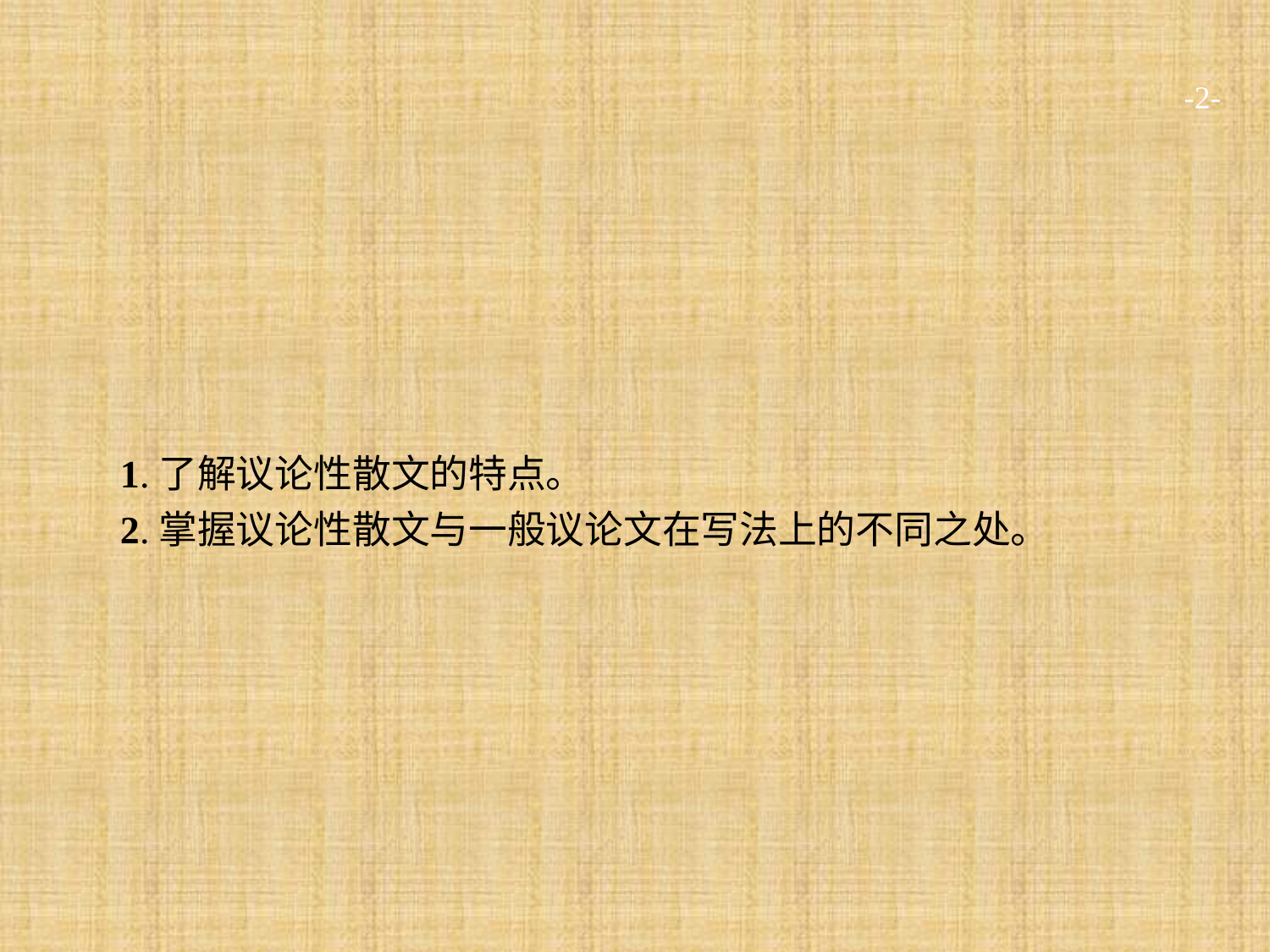

-2-
1.了解议论性散文的特点。
2.掌握议论性散文与一般议论文在写法上的不同之处。